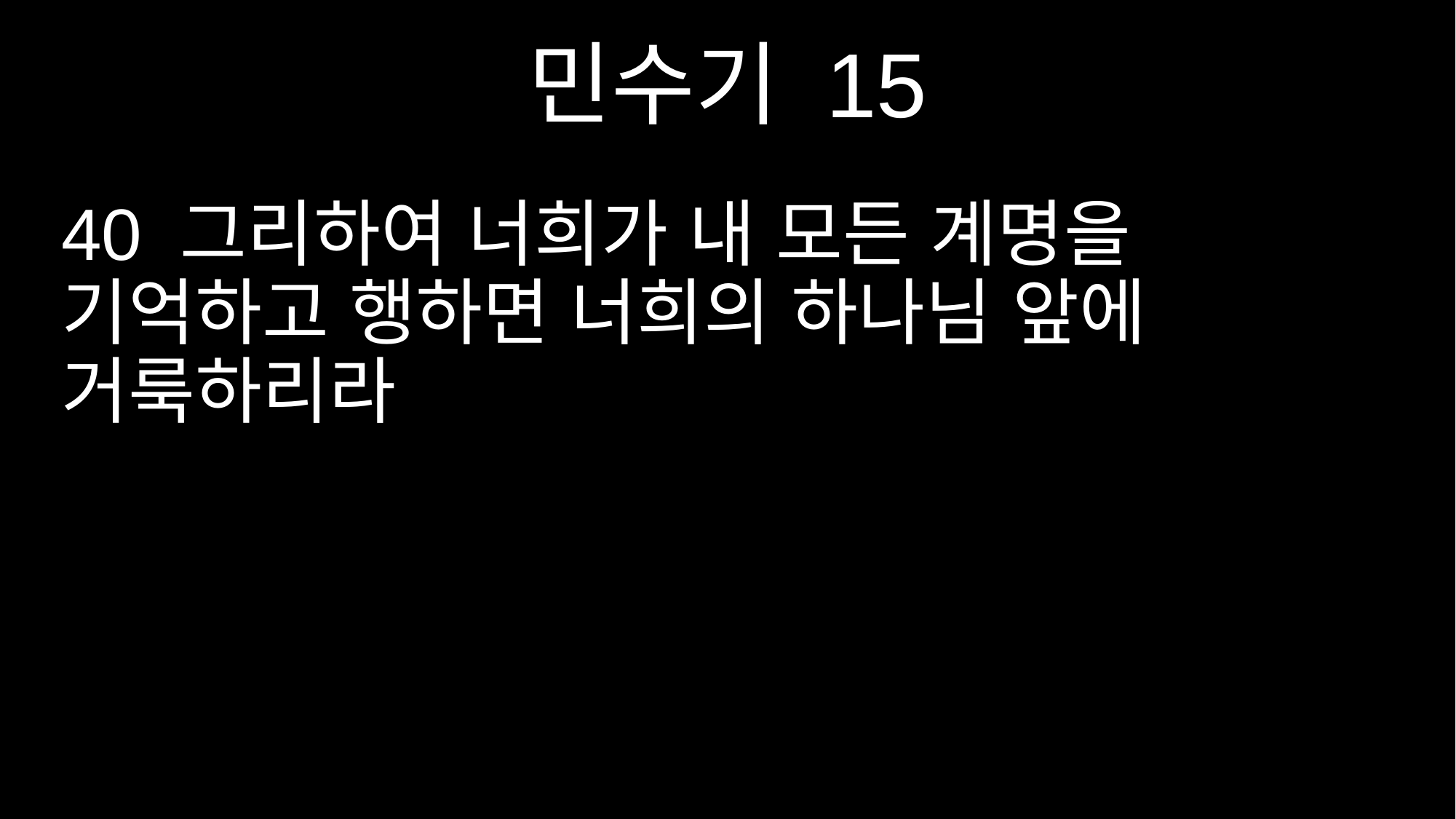

민수기 15
40 그리하여 너희가 내 모든 계명을 기억하고 행하면 너희의 하나님 앞에 거룩하리라